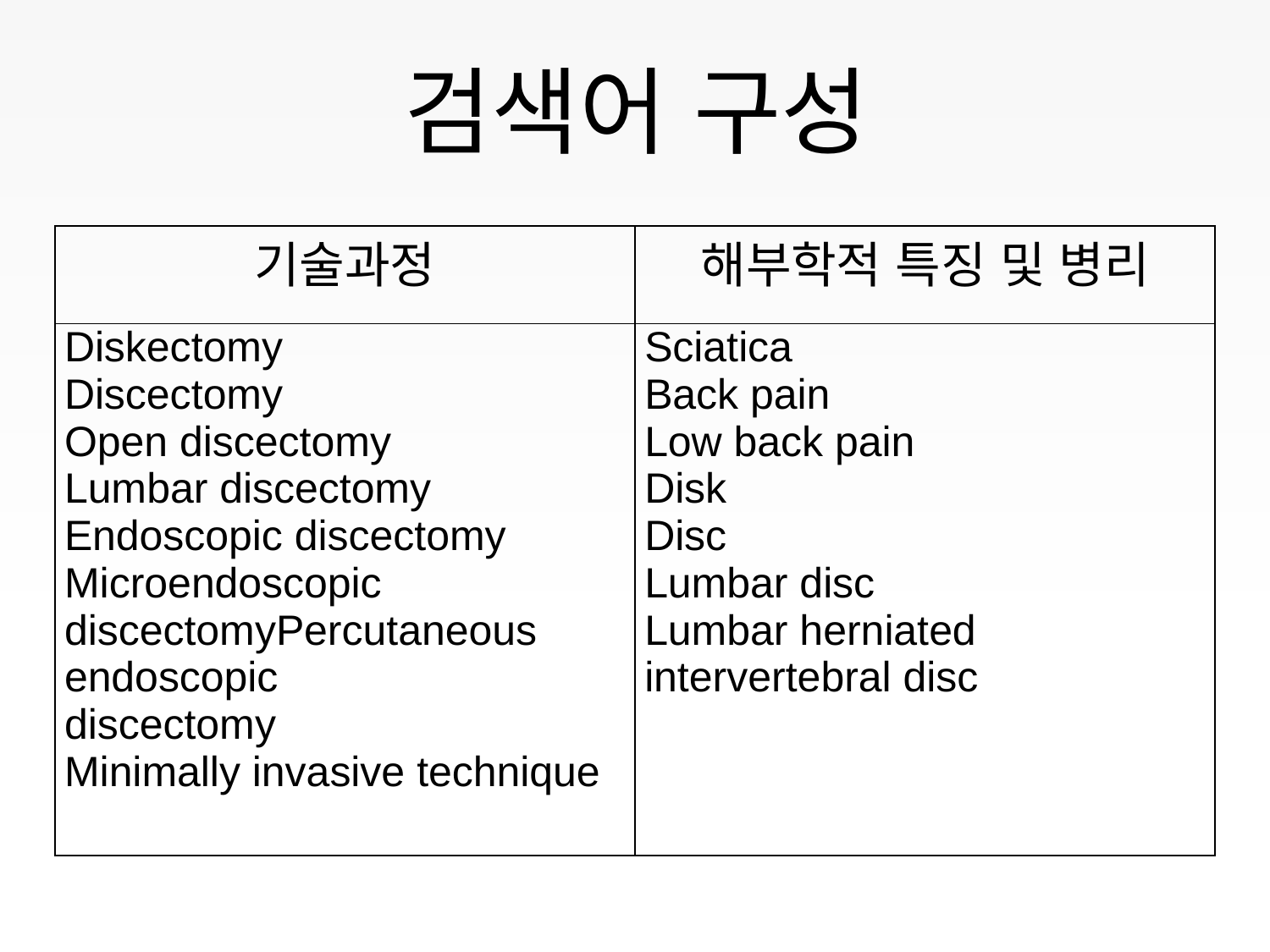

# 검색어 구성
| 기술과정 | 해부학적 특징 및 병리 |
| --- | --- |
| Diskectomy Discectomy Open discectomy Lumbar discectomy Endoscopic discectomy Microendoscopic discectomyPercutaneous endoscopic discectomy Minimally invasive technique | Sciatica Back pain Low back pain Disk Disc Lumbar disc Lumbar herniated intervertebral disc |